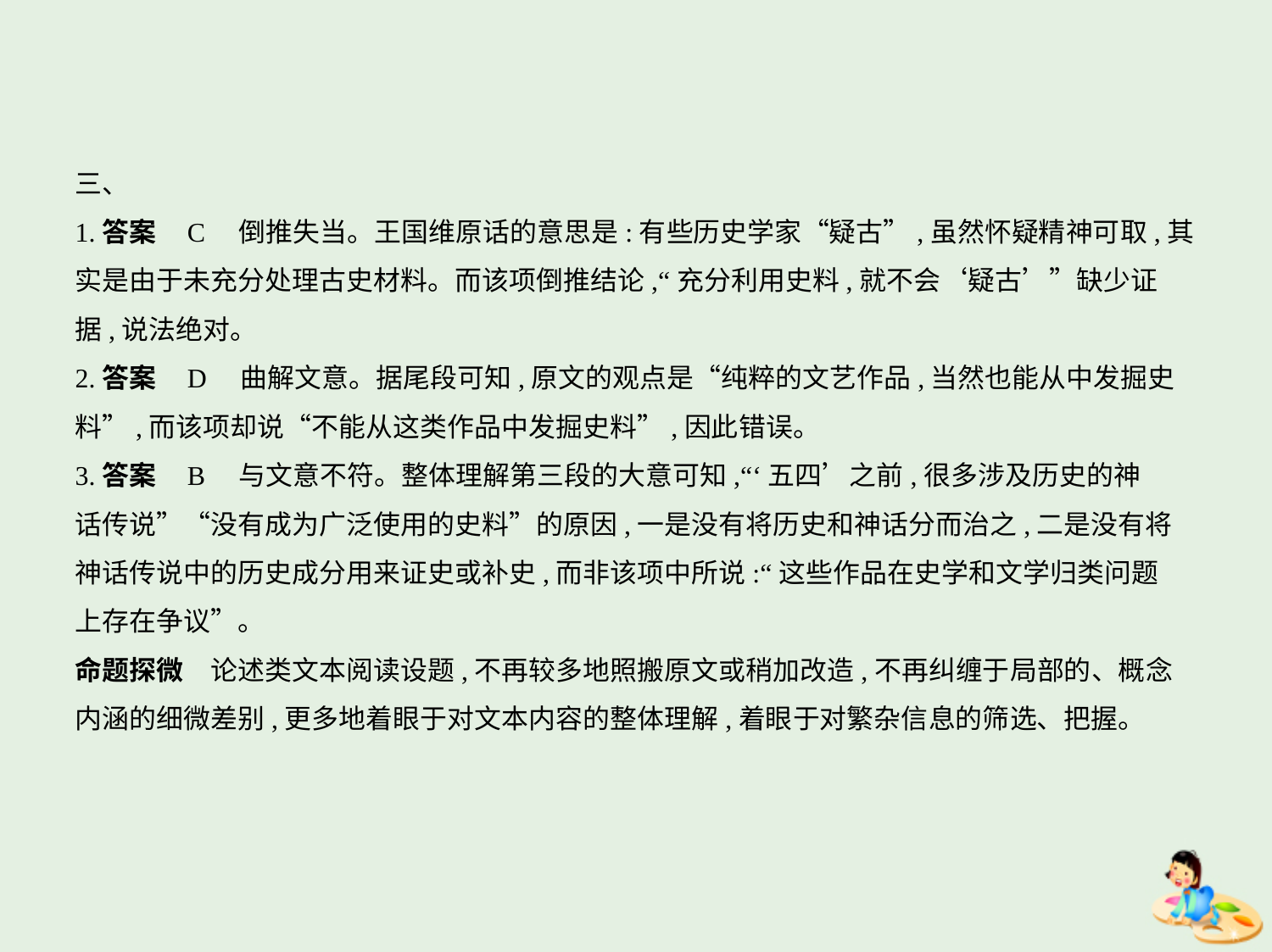

三、
1.答案    C　倒推失当。王国维原话的意思是:有些历史学家“疑古”,虽然怀疑精神可取,其
实是由于未充分处理古史材料。而该项倒推结论,“充分利用史料,就不会‘疑古’”缺少证
据,说法绝对。
2.答案    D　曲解文意。据尾段可知,原文的观点是“纯粹的文艺作品,当然也能从中发掘史
料”,而该项却说“不能从这类作品中发掘史料”,因此错误。
3.答案    B　与文意不符。整体理解第三段的大意可知,“‘五四’之前,很多涉及历史的神
话传说”“没有成为广泛使用的史料”的原因,一是没有将历史和神话分而治之,二是没有将
神话传说中的历史成分用来证史或补史,而非该项中所说:“这些作品在史学和文学归类问题
上存在争议”。
命题探微　论述类文本阅读设题,不再较多地照搬原文或稍加改造,不再纠缠于局部的、概念
内涵的细微差别,更多地着眼于对文本内容的整体理解,着眼于对繁杂信息的筛选、把握。